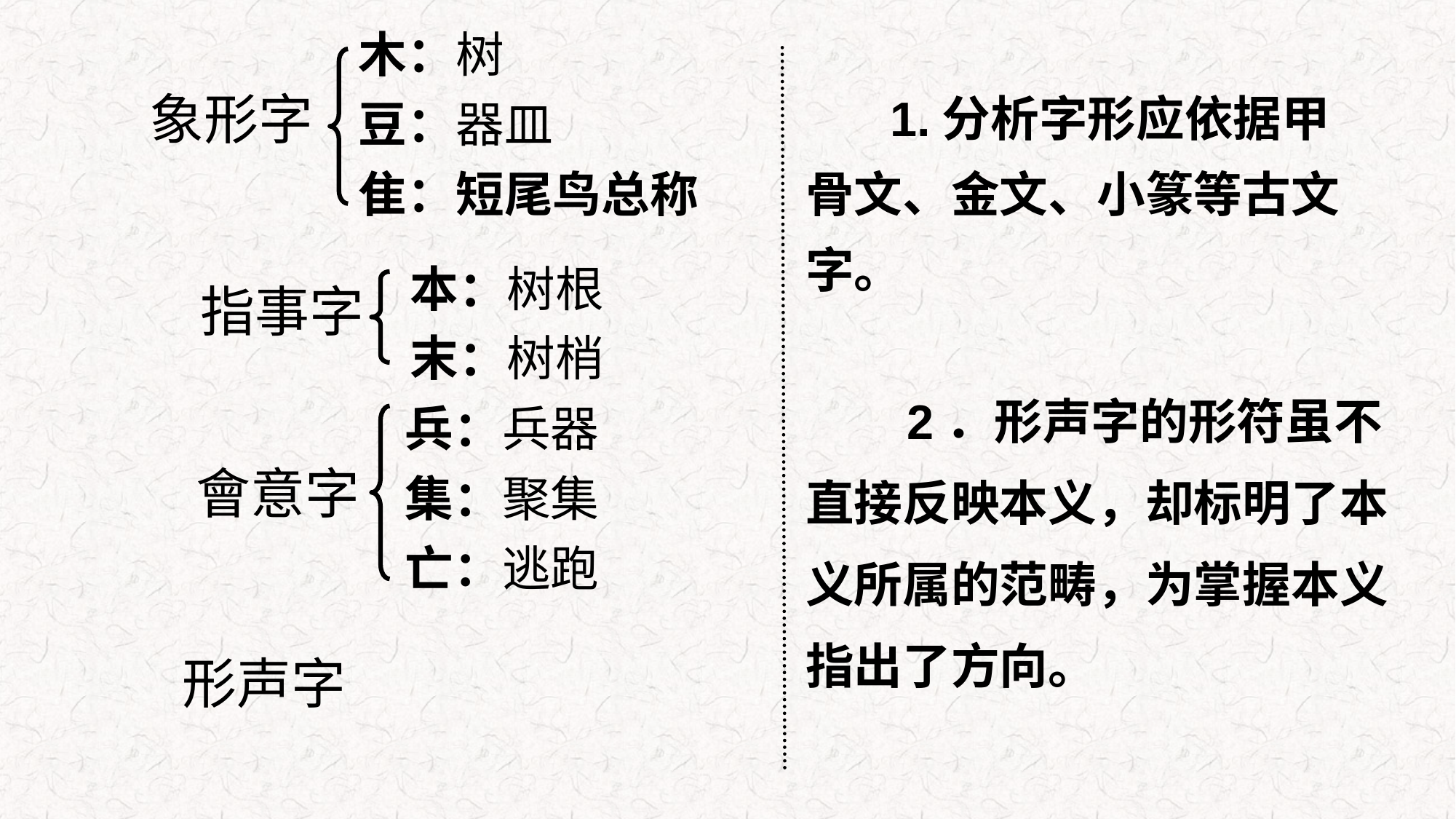

木：树
豆：器皿
隹：短尾鸟总称

        1.分析字形应依据甲骨文、金文、小篆等古文字。
象形字
本：树根
末：树梢
指事字

         2．形声字的形符虽不直接反映本义，却标明了本义所属的范畴，为掌握本义指出了方向。
兵：兵器
集：聚集
亡：逃跑

會意字
形声字